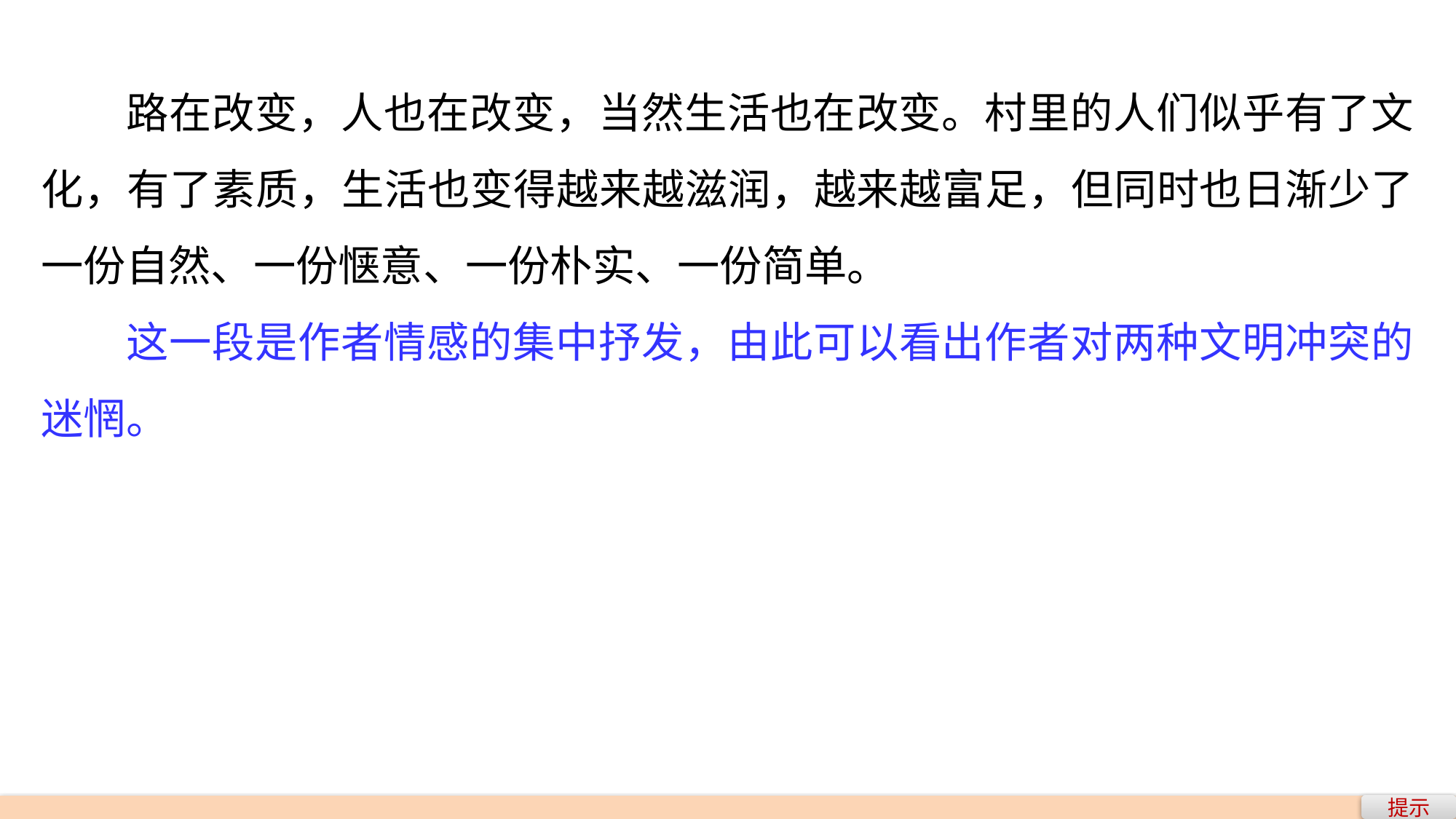

路在改变，人也在改变，当然生活也在改变。村里的人们似乎有了文化，有了素质，生活也变得越来越滋润，越来越富足，但同时也日渐少了一份自然、一份惬意、一份朴实、一份简单。
这一段是作者情感的集中抒发，由此可以看出作者对两种文明冲突的迷惘。
提示